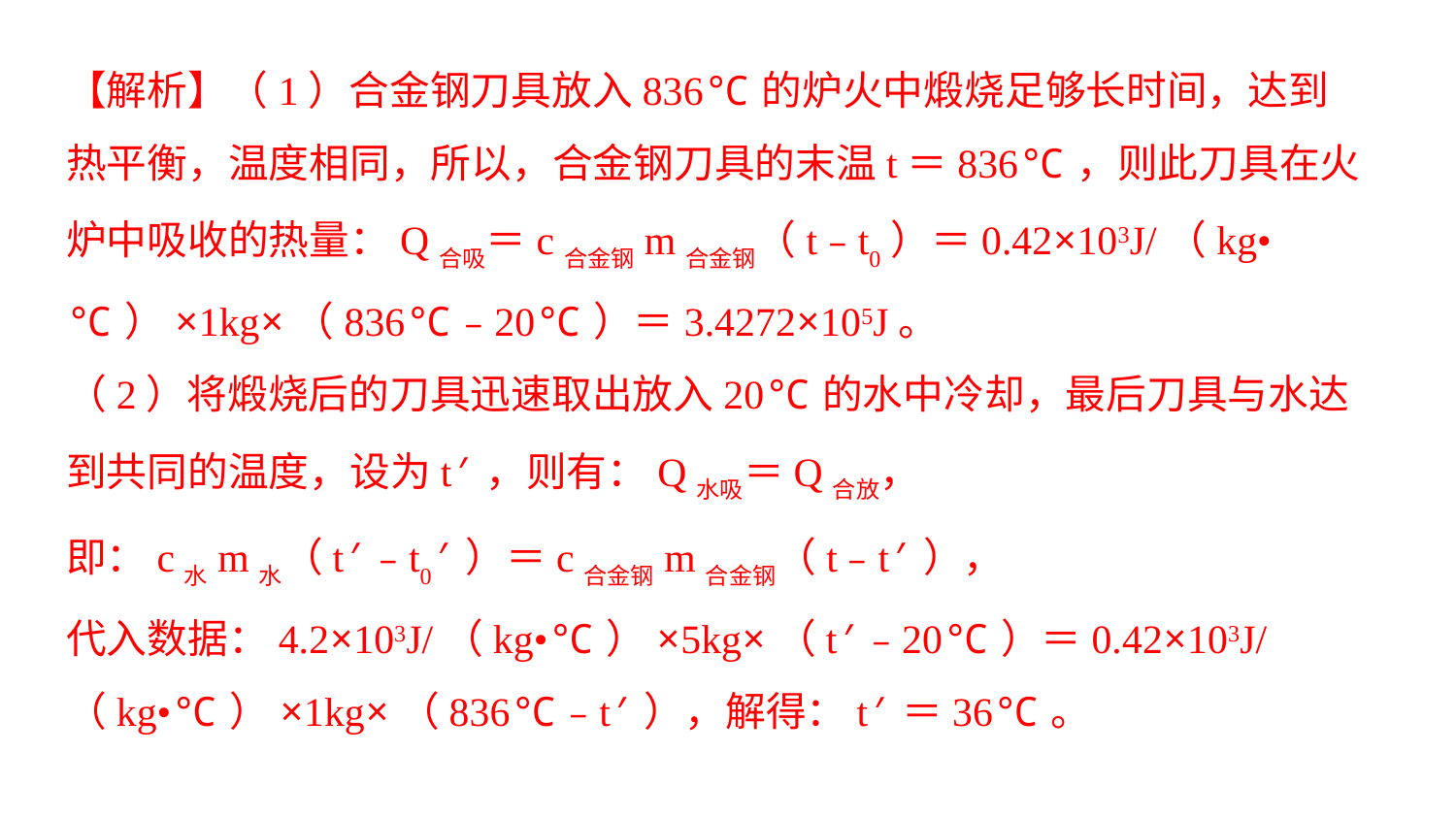

【解析】（1）合金钢刀具放入836℃的炉火中煅烧足够长时间，达到热平衡，温度相同，所以，合金钢刀具的末温t＝836℃，则此刀具在火炉中吸收的热量：Q合吸＝c合金钢m合金钢（t﹣t0）＝0.42×103J/（kg•℃）×1kg×（836℃﹣20℃）＝3.4272×105J。
（2）将煅烧后的刀具迅速取出放入20℃的水中冷却，最后刀具与水达到共同的温度，设为t′，则有：Q水吸＝Q合放，
即：c水m水（t′﹣t0′）＝c合金钢m合金钢（t﹣t′），
代入数据：4.2×103J/（kg•℃）×5kg×（t′﹣20℃）＝0.42×103J/（kg•℃）×1kg×（836℃﹣t′），解得：t′＝36℃。